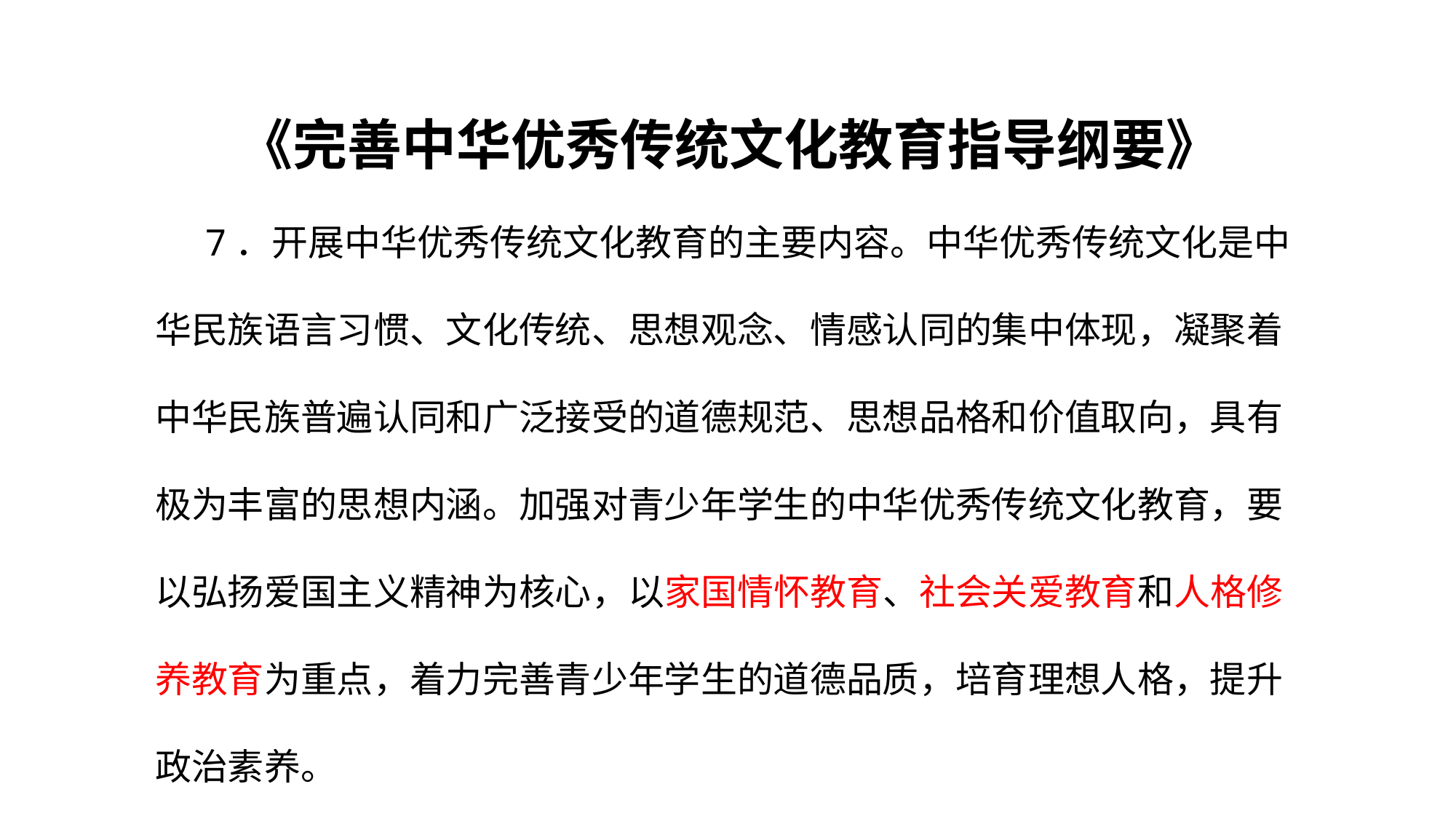

《完善中华优秀传统文化教育指导纲要》
        7．开展中华优秀传统文化教育的主要内容。中华优秀传统文化是中华民族语言习惯、文化传统、思想观念、情感认同的集中体现，凝聚着中华民族普遍认同和广泛接受的道德规范、思想品格和价值取向，具有极为丰富的思想内涵。加强对青少年学生的中华优秀传统文化教育，要以弘扬爱国主义精神为核心，以家国情怀教育、社会关爱教育和人格修养教育为重点，着力完善青少年学生的道德品质，培育理想人格，提升政治素养。